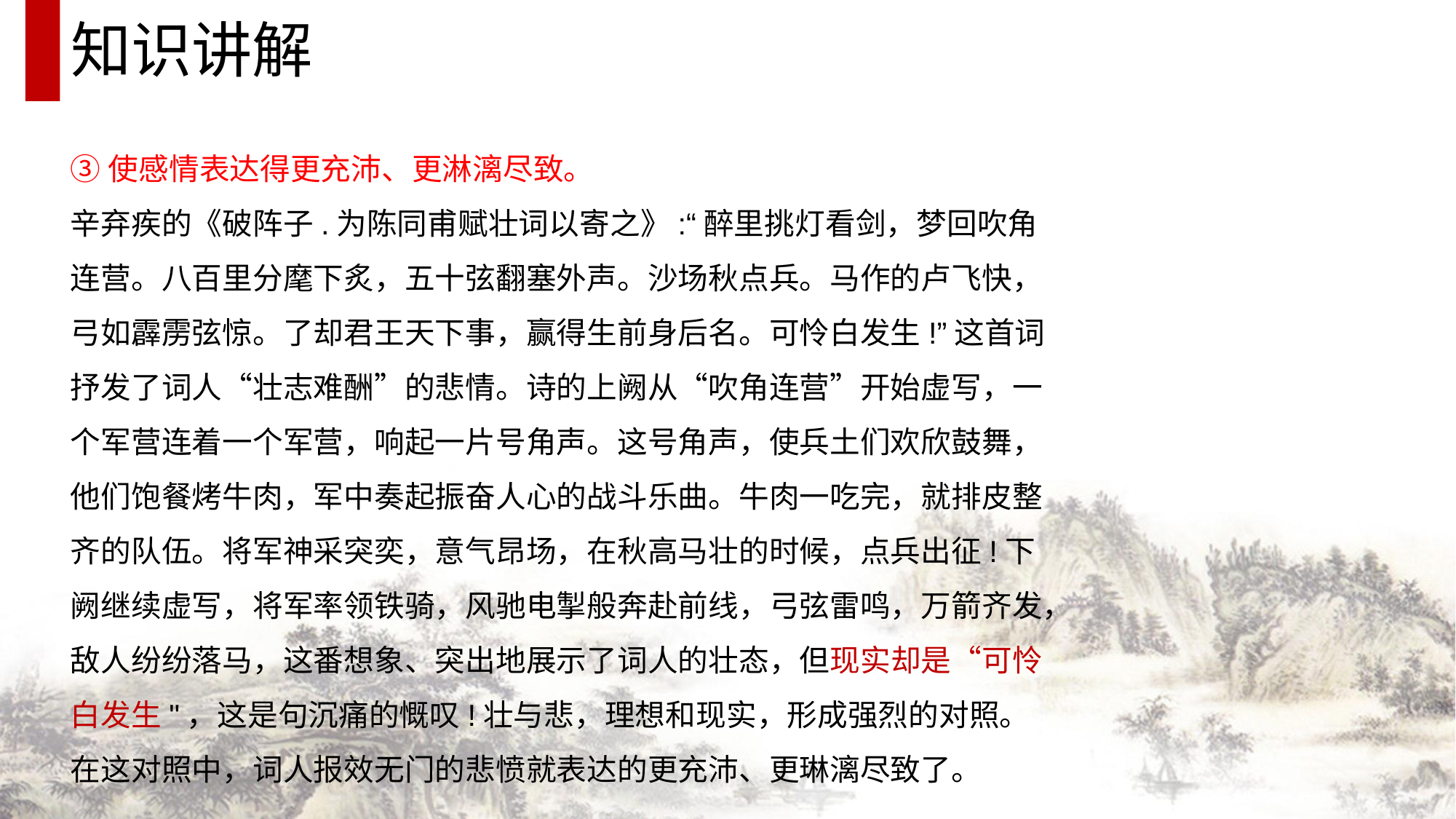

知识讲解
③使感情表达得更充沛、更淋漓尽致。
辛弃疾的《破阵子.为陈同甫赋壮词以寄之》:“醉里挑灯看剑，梦回吹角连营。八百里分麾下炙，五十弦翻塞外声。沙场秋点兵。马作的卢飞快，弓如霹雳弦惊。了却君王天下事，赢得生前身后名。可怜白发生!”这首词抒发了词人“壮志难酬”的悲情。诗的上阙从“吹角连营”开始虚写，一个军营连着一个军营，响起一片号角声。这号角声，使兵土们欢欣鼓舞，他们饱餐烤牛肉，军中奏起振奋人心的战斗乐曲。牛肉一吃完，就排皮整齐的队伍。将军神采突奕，意气昂场，在秋高马壮的时候，点兵出征!下阙继续虚写，将军率领铁骑，风驰电掣般奔赴前线，弓弦雷鸣，万箭齐发，敌人纷纷落马，这番想象、突出地展示了词人的壮态，但现实却是“可怜白发生"，这是句沉痛的慨叹!壮与悲，理想和现实，形成强烈的对照。在这对照中，词人报效无门的悲愤就表达的更充沛、更琳漓尽致了。